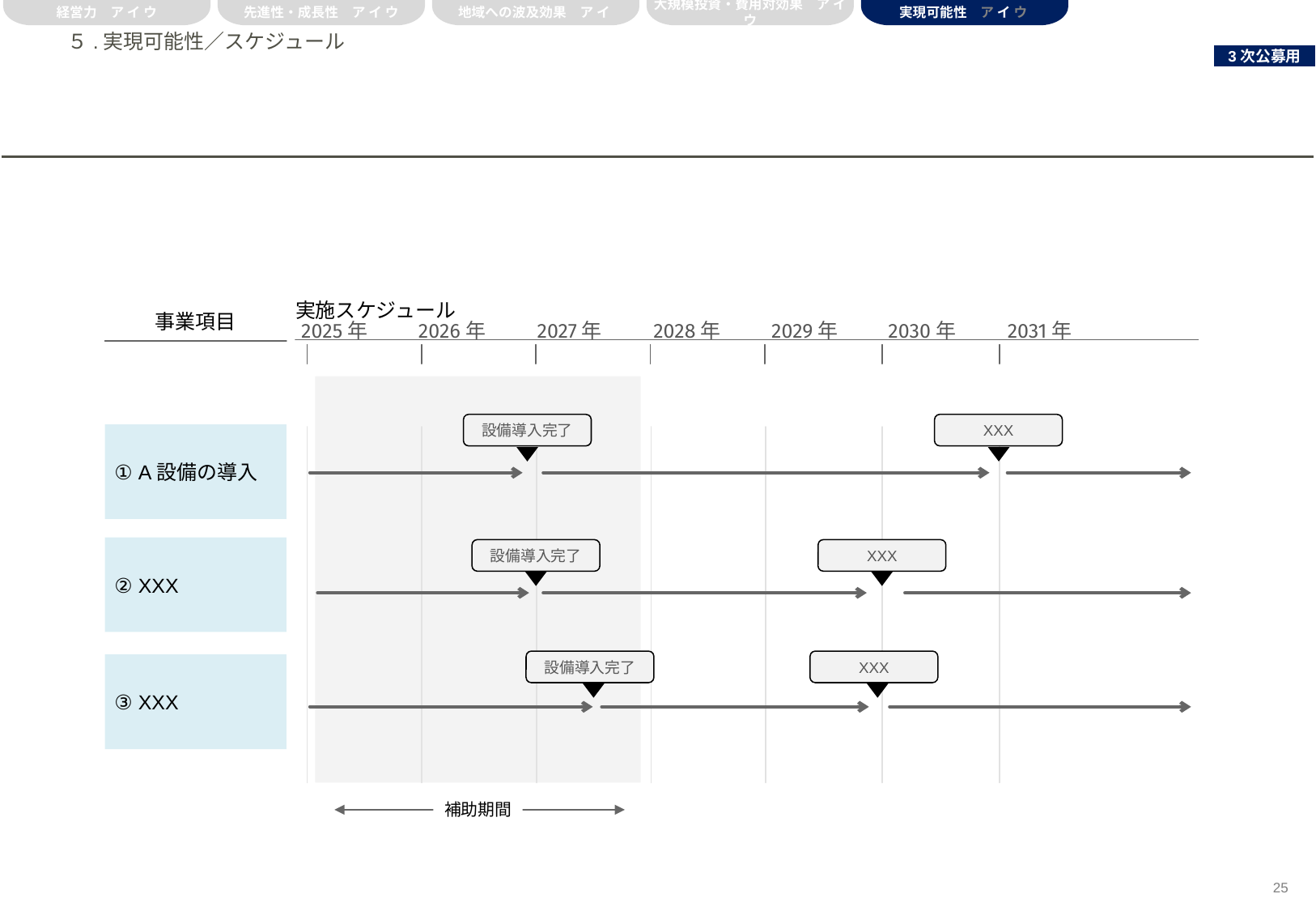

経営力　ア イ ウ
先進性・成長性　ア イ ウ
地域への波及効果　ア イ
大規模投資・費用対効果　ア イ ウ
実現可能性　ア イ ウ
# ５.実現可能性／スケジュール

2025年
2026年
2027年
2028年
2029年
2030年
2031年
事業項目
実施スケジュール

設備導入完了
XXX
① A設備の導入

② XXX
設備導入完了
XXX

設備導入完了
XXX
③ XXX

補助期間